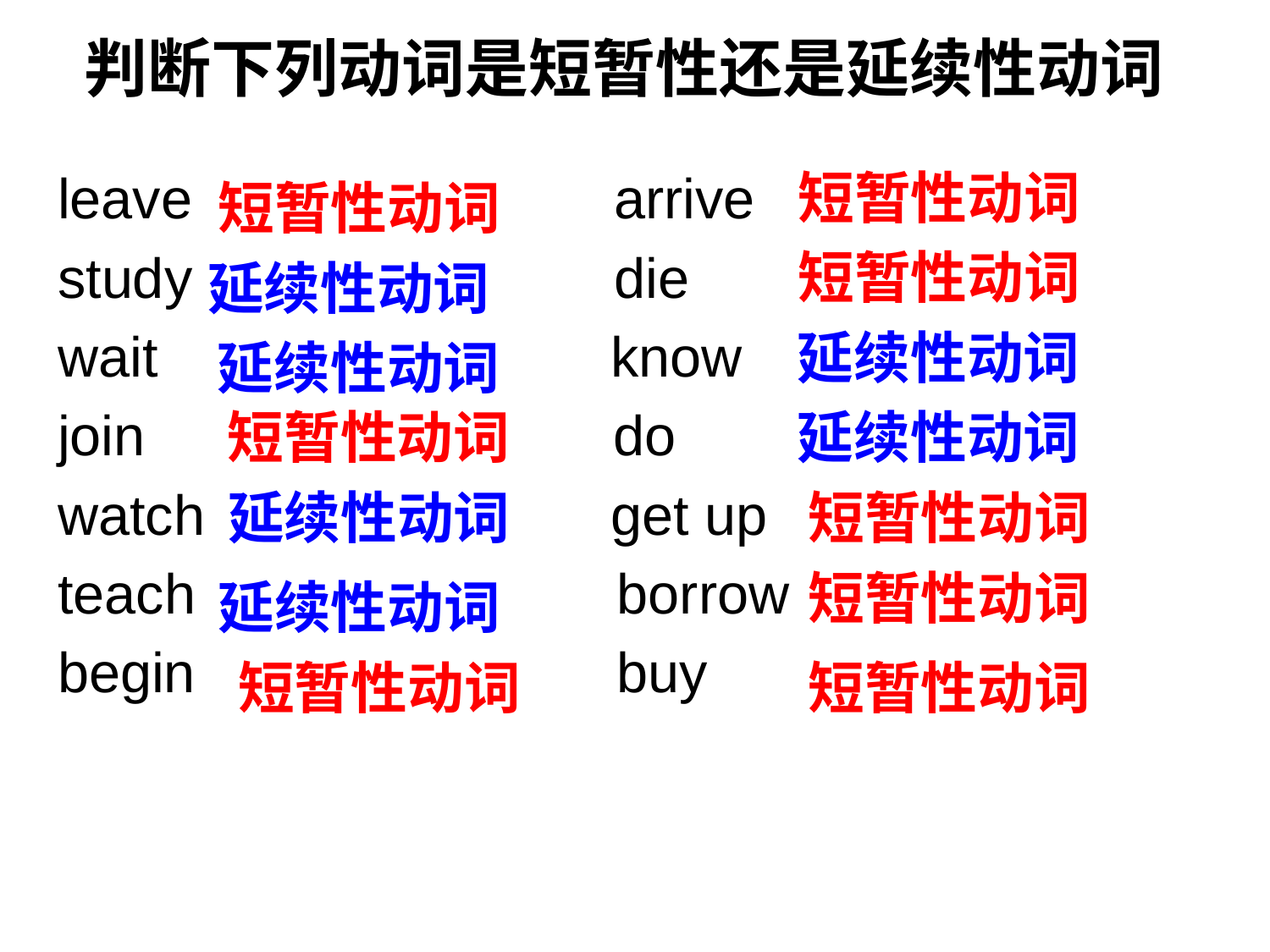

# 判断下列动词是短暂性还是延续性动词
leave                           arrive
study                           die
wait                             know
join                              do
watch                          get up
teach                           borrow
begin                           buy
短暂性动词
短暂性动词
短暂性动词
延续性动词
延续性动词
延续性动词
短暂性动词
延续性动词
延续性动词
短暂性动词
短暂性动词
延续性动词
短暂性动词
短暂性动词